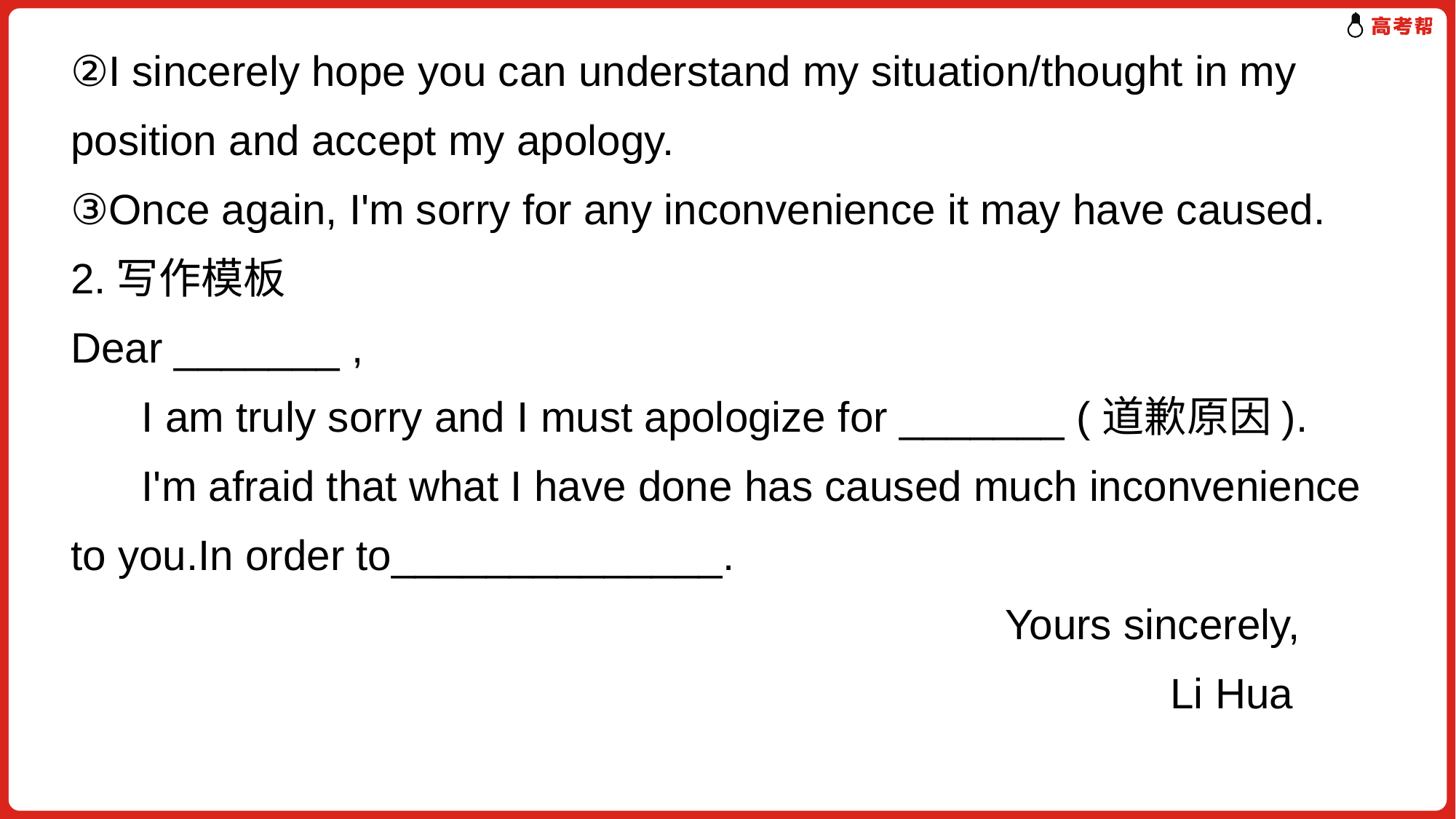

②I sincerely hope you can understand my situation/thought in my position and accept my apology.
③Once again, I'm sorry for any inconvenience it may have caused.
2.写作模板
Dear _______ ,
      I am truly sorry and I must apologize for _______ (道歉原因).
      I'm afraid that what I have done has caused much inconvenience to you.In order to______________.
                                                                               Yours sincerely,
                                                                                             Li Hua